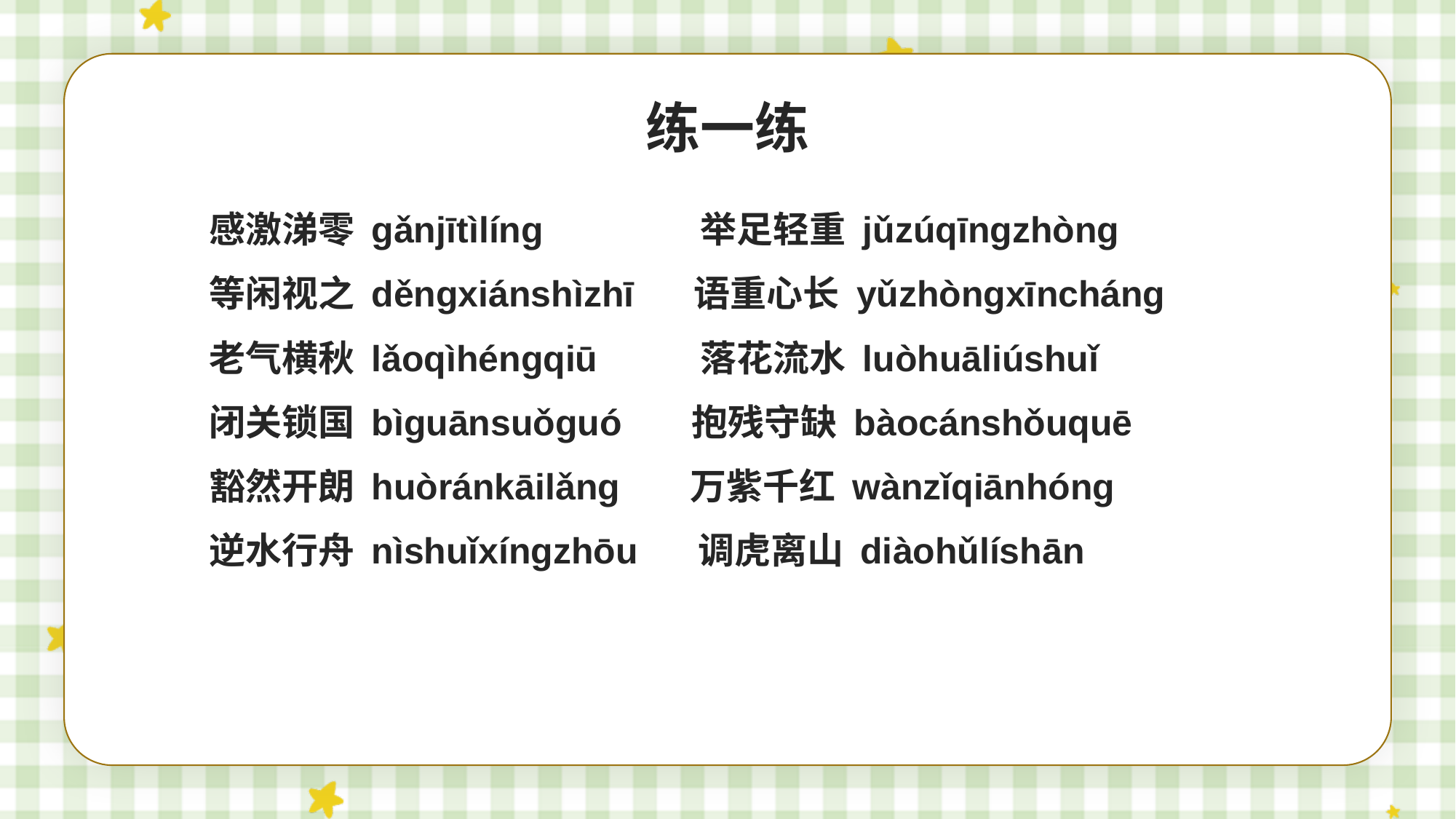

练一练
感激涕零 gǎnjītìlíng		举足轻重 jǔzúqīngzhòng
等闲视之 děngxiánshìzhī     语重心长 yǔzhòngxīncháng
老气横秋 lǎoqìhéngqiū	落花流水 luòhuāliúshuǐ
闭关锁国 bìguānsuǒguó      抱残守缺 bàocánshǒuquē
豁然开朗 huòránkāilǎng      万紫千红 wànzǐqiānhóng
逆水行舟 nìshuǐxíngzhōu     调虎离山 diàohǔlíshān